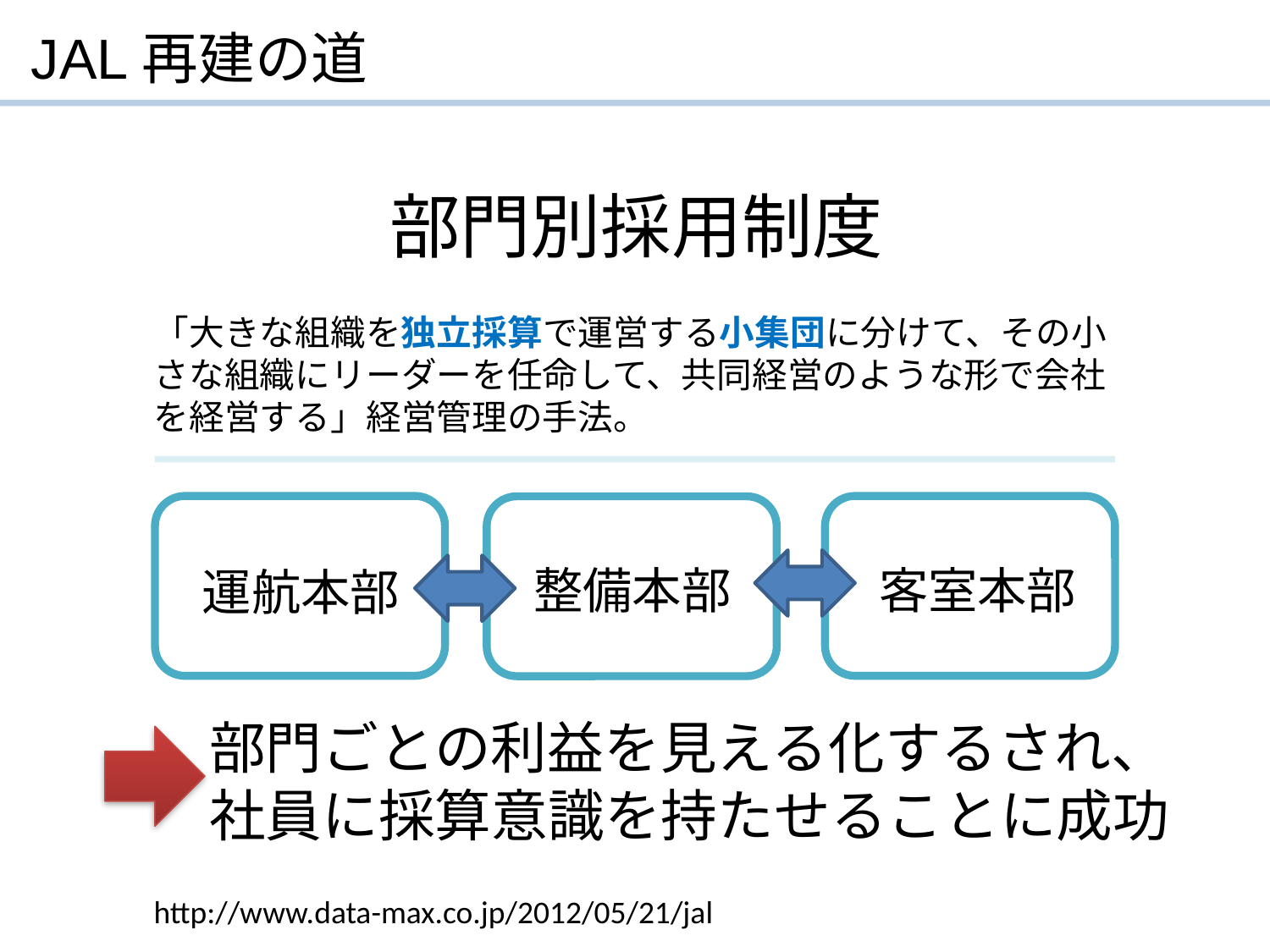

JAL再建の道

部門別採用制度
「大きな組織を独立採算で運営する小集団に分けて、その小さな組織にリーダーを任命して、共同経営のような形で会社を経営する」経営管理の手法。

整備本部
客室本部
運航本部

部門ごとの利益を見える化するされ、
社員に採算意識を持たせることに成功

http://www.data-max.co.jp/2012/05/21/jal